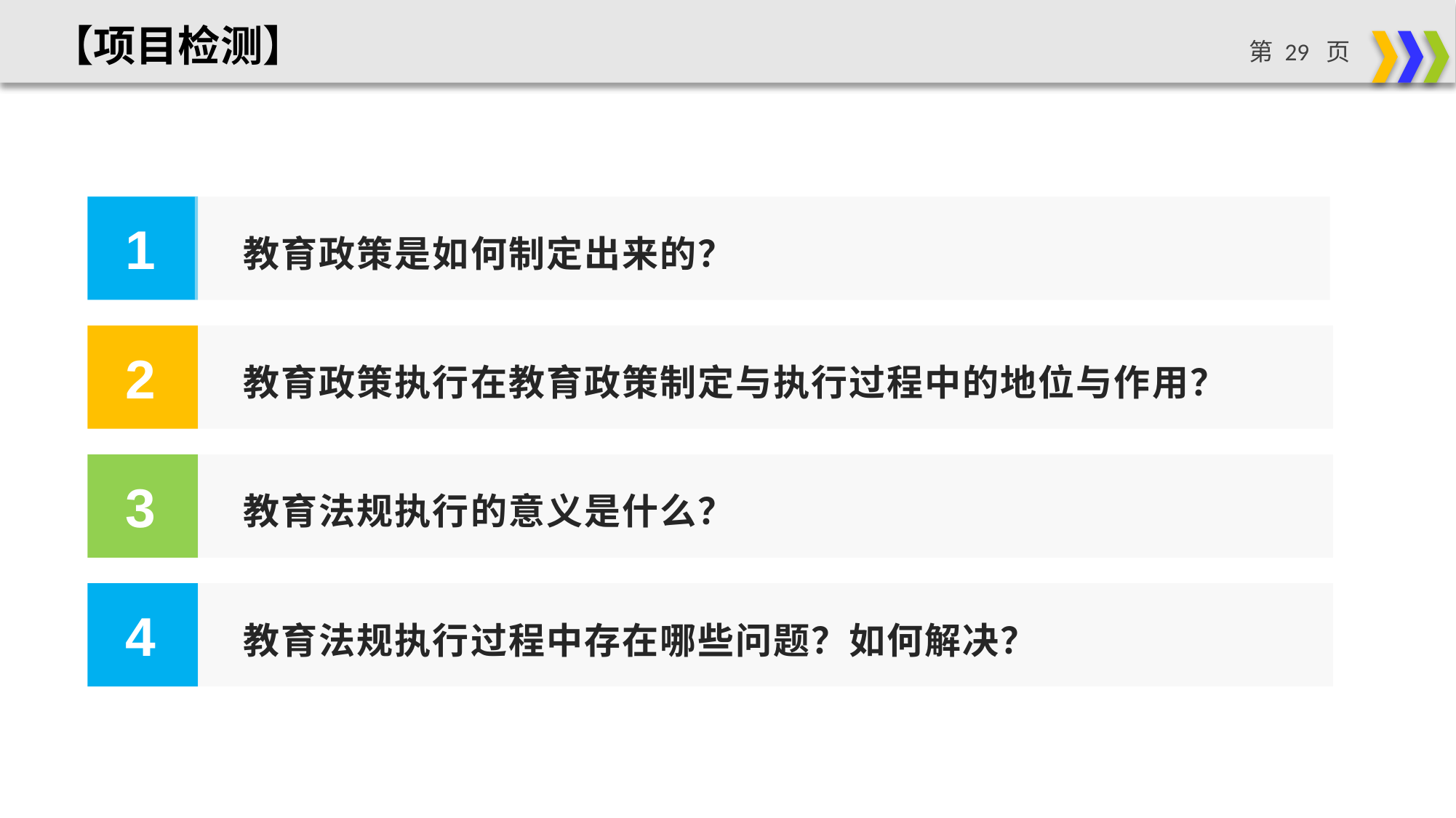

【项目检测】

教育政策是如何制定出来的？
1

教育政策执行在教育政策制定与执行过程中的地位与作用？
2

教育法规执行的意义是什么？
3

教育法规执行过程中存在哪些问题？如何解决？
4